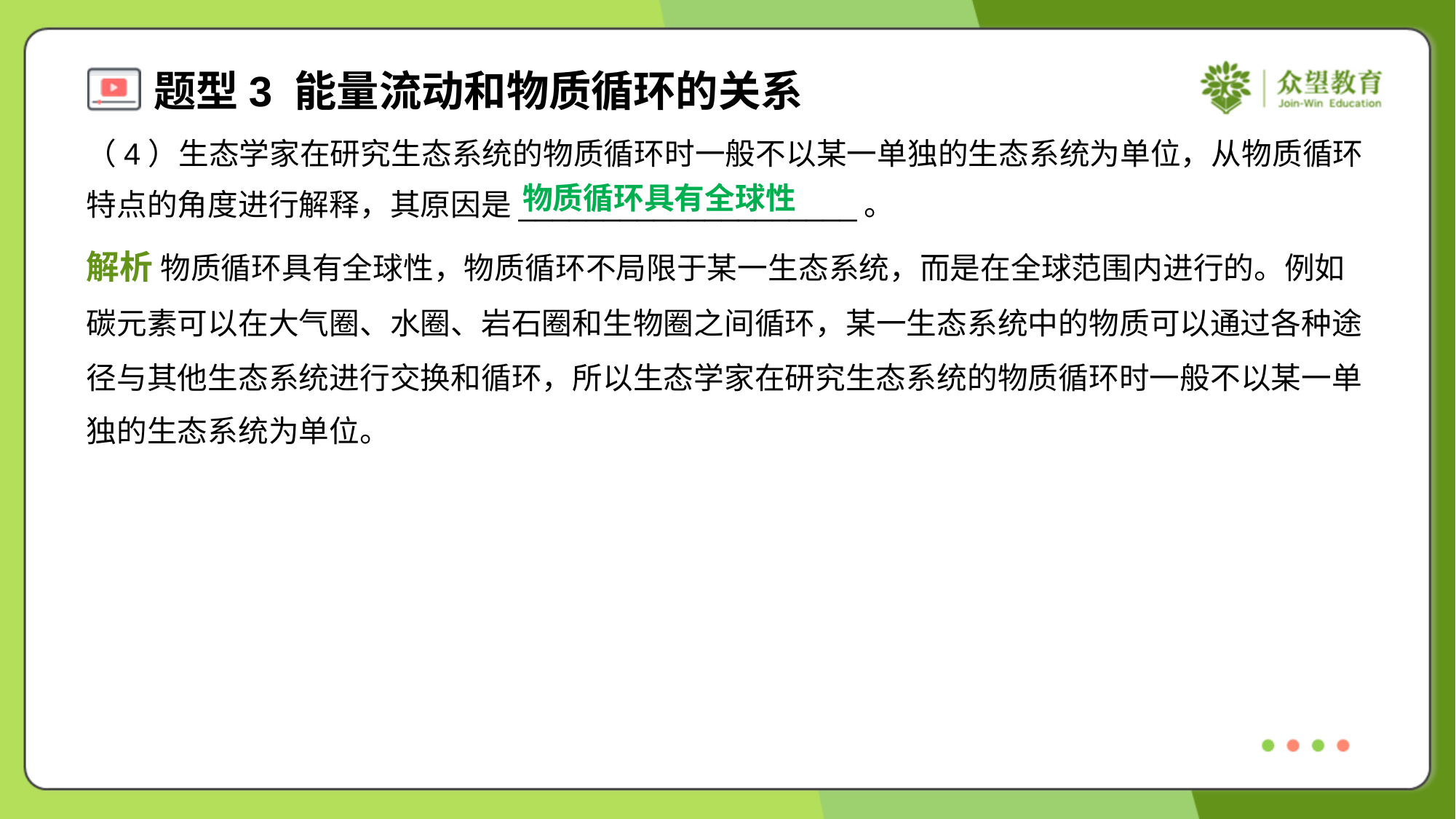

（4）生态学家在研究生态系统的物质循环时一般不以某一单独的生态系统为单位，从物质循环
特点的角度进行解释，其原因是____________________。
物质循环具有全球性
解析 物质循环具有全球性，物质循环不局限于某一生态系统，而是在全球范围内进行的。例如
碳元素可以在大气圈、水圈、岩石圈和生物圈之间循环，某一生态系统中的物质可以通过各种途
径与其他生态系统进行交换和循环，所以生态学家在研究生态系统的物质循环时一般不以某一单
独的生态系统为单位。